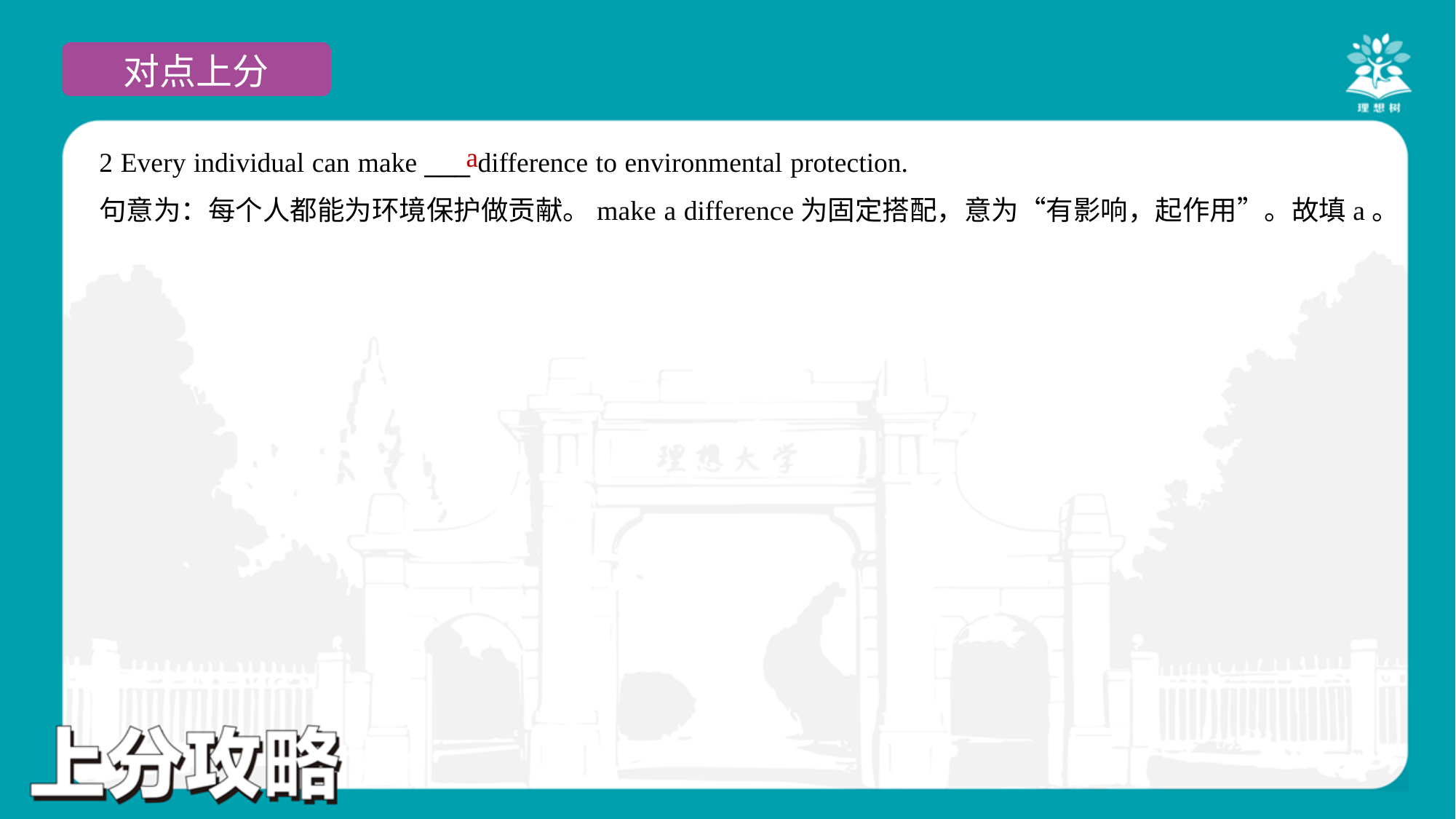

a
2 Every individual can make ___ difference to environmental protection.
句意为：每个人都能为环境保护做贡献。make a difference为固定搭配，意为“有影响，起作用”。故填a。